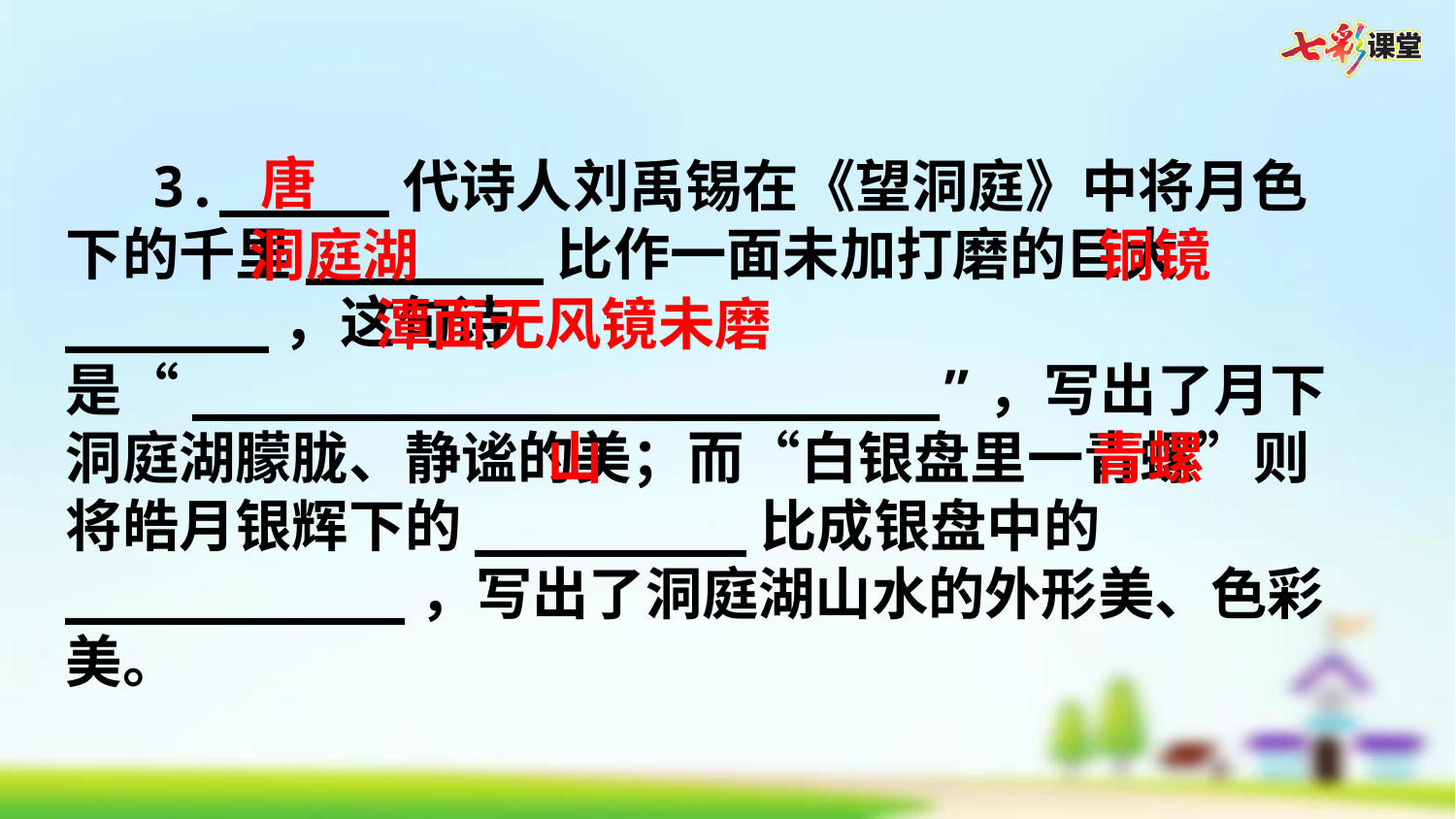

唐
3._____代诗人刘禹锡在《望洞庭》中将月色下的千里_______比作一面未加打磨的巨大______，这句诗是“______________________”，写出了月下洞庭湖朦胧、静谧的美；而“白银盘里一青螺”则将皓月银辉下的________比成银盘中的__________，写出了洞庭湖山水的外形美、色彩美。
洞庭湖
铜镜
潭面无风镜未磨
山
青螺